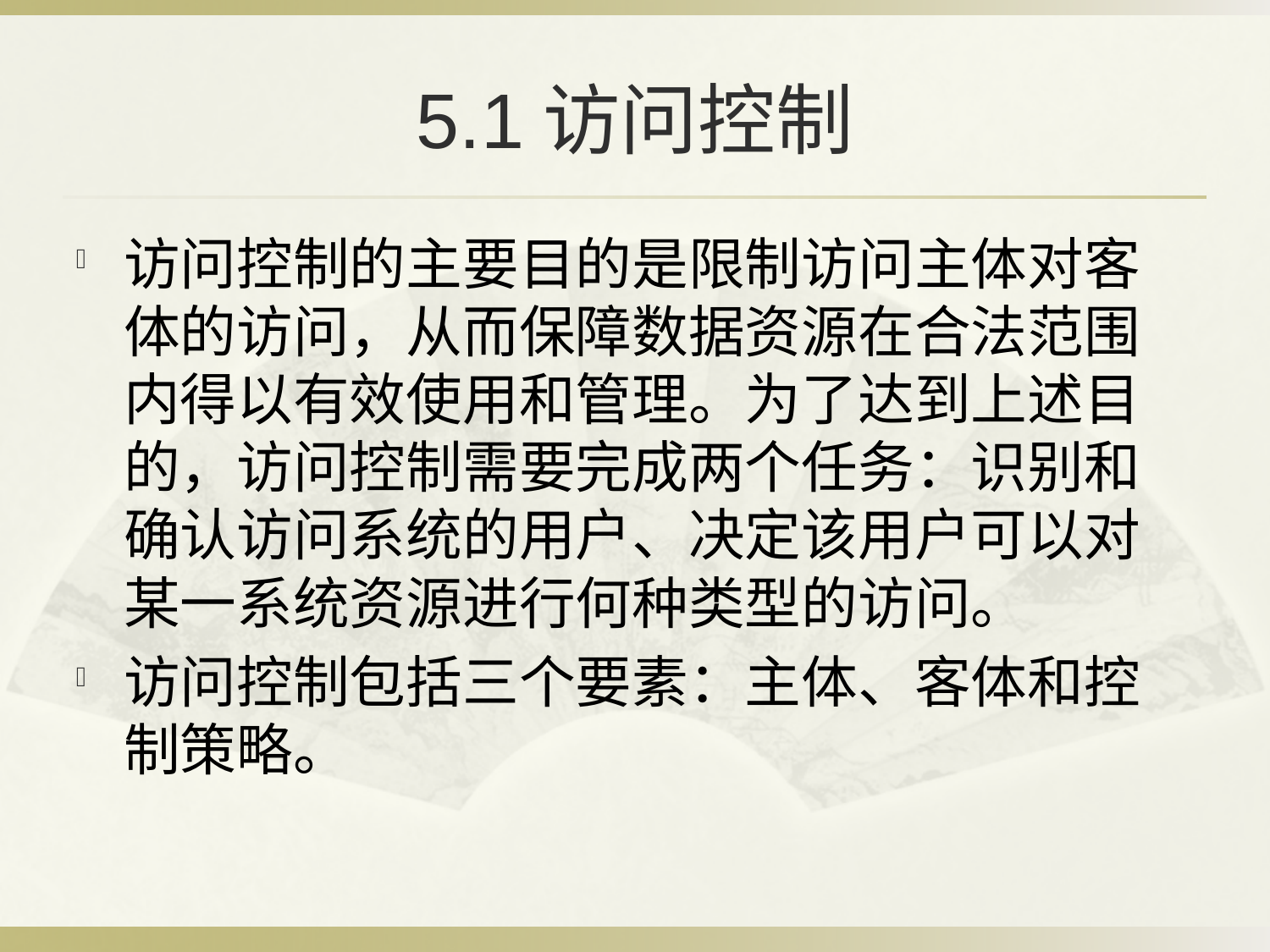

# 5.1访问控制
访问控制的主要目的是限制访问主体对客体的访问，从而保障数据资源在合法范围内得以有效使用和管理。为了达到上述目的，访问控制需要完成两个任务：识别和确认访问系统的用户、决定该用户可以对某一系统资源进行何种类型的访问。
访问控制包括三个要素：主体、客体和控制策略。